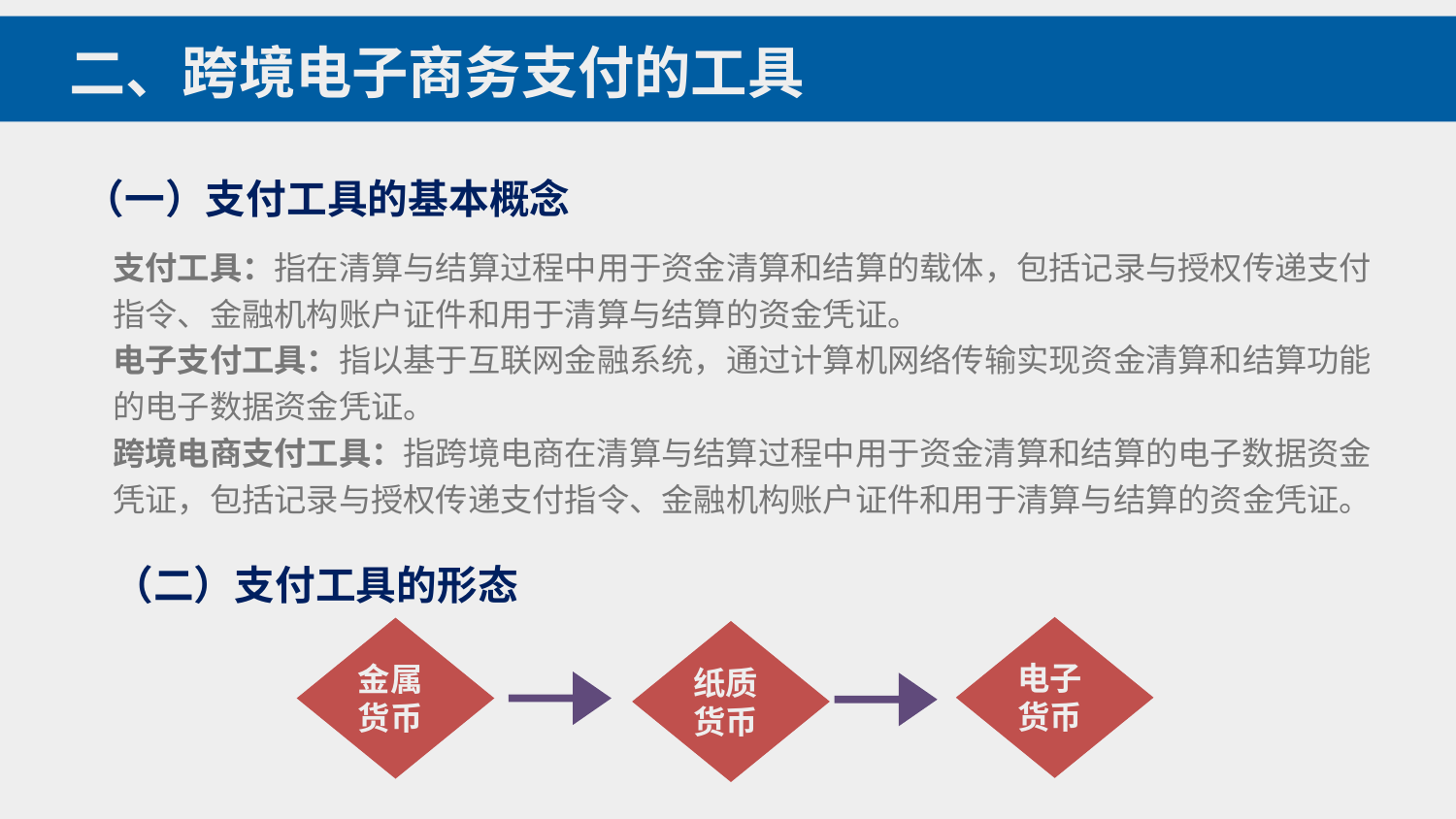

二、跨境电子商务支付的工具
（一）支付工具的基本概念
支付工具：指在清算与结算过程中用于资金清算和结算的载体，包括记录与授权传递支付指令、金融机构账户证件和用于清算与结算的资金凭证。
电子支付工具：指以基于互联网金融系统，通过计算机网络传输实现资金清算和结算功能的电子数据资金凭证。
跨境电商支付工具：指跨境电商在清算与结算过程中用于资金清算和结算的电子数据资金凭证，包括记录与授权传递支付指令、金融机构账户证件和用于清算与结算的资金凭证。

（二）支付工具的形态

电子货币
金属
货币
纸质
货币